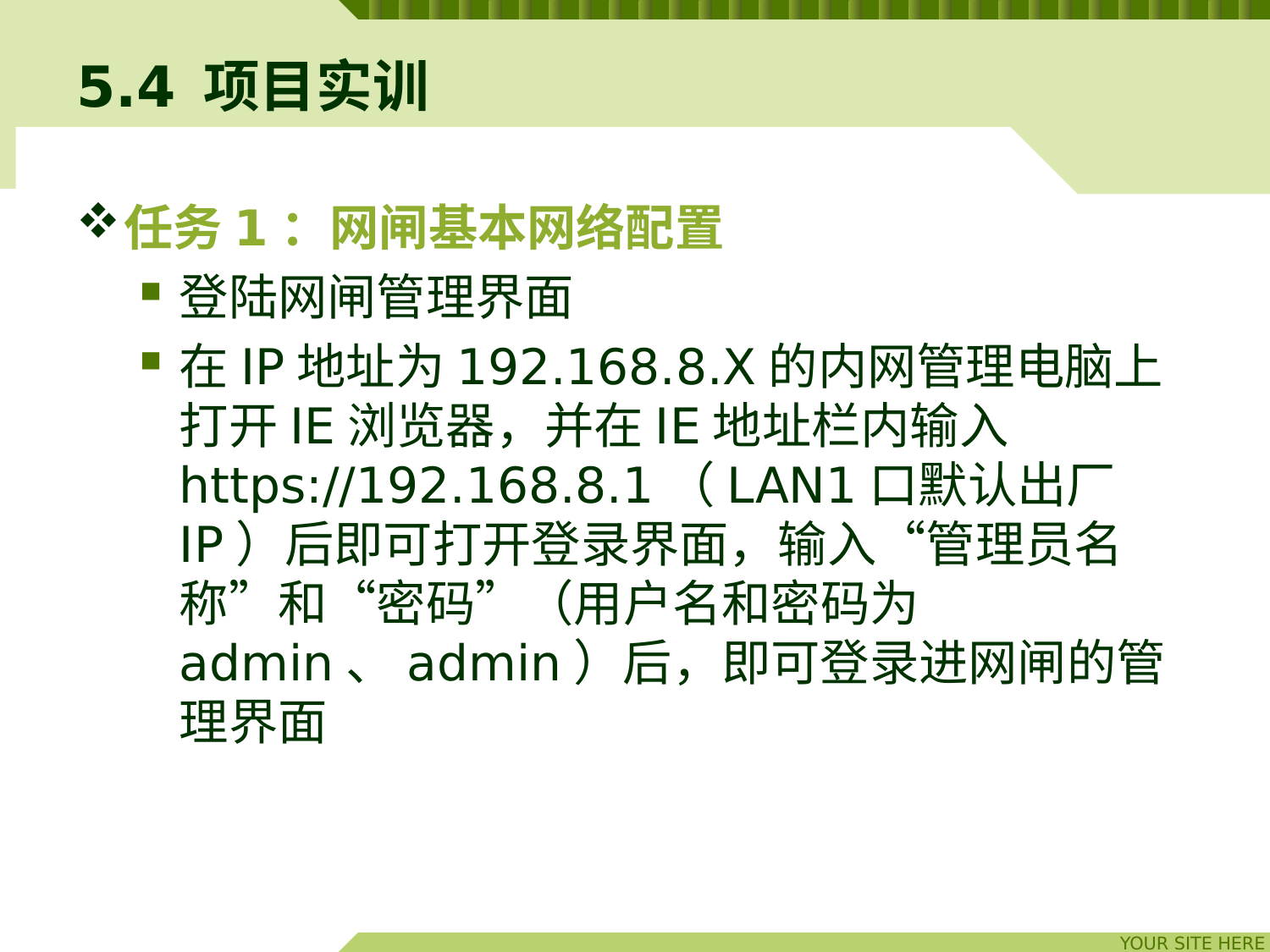

# 5.4	项目实训
任务1：网闸基本网络配置
登陆网闸管理界面
在IP地址为192.168.8.X的内网管理电脑上打开IE浏览器，并在IE地址栏内输入https://192.168.8.1（LAN1口默认出厂IP）后即可打开登录界面，输入“管理员名称”和“密码”（用户名和密码为admin、admin）后，即可登录进网闸的管理界面